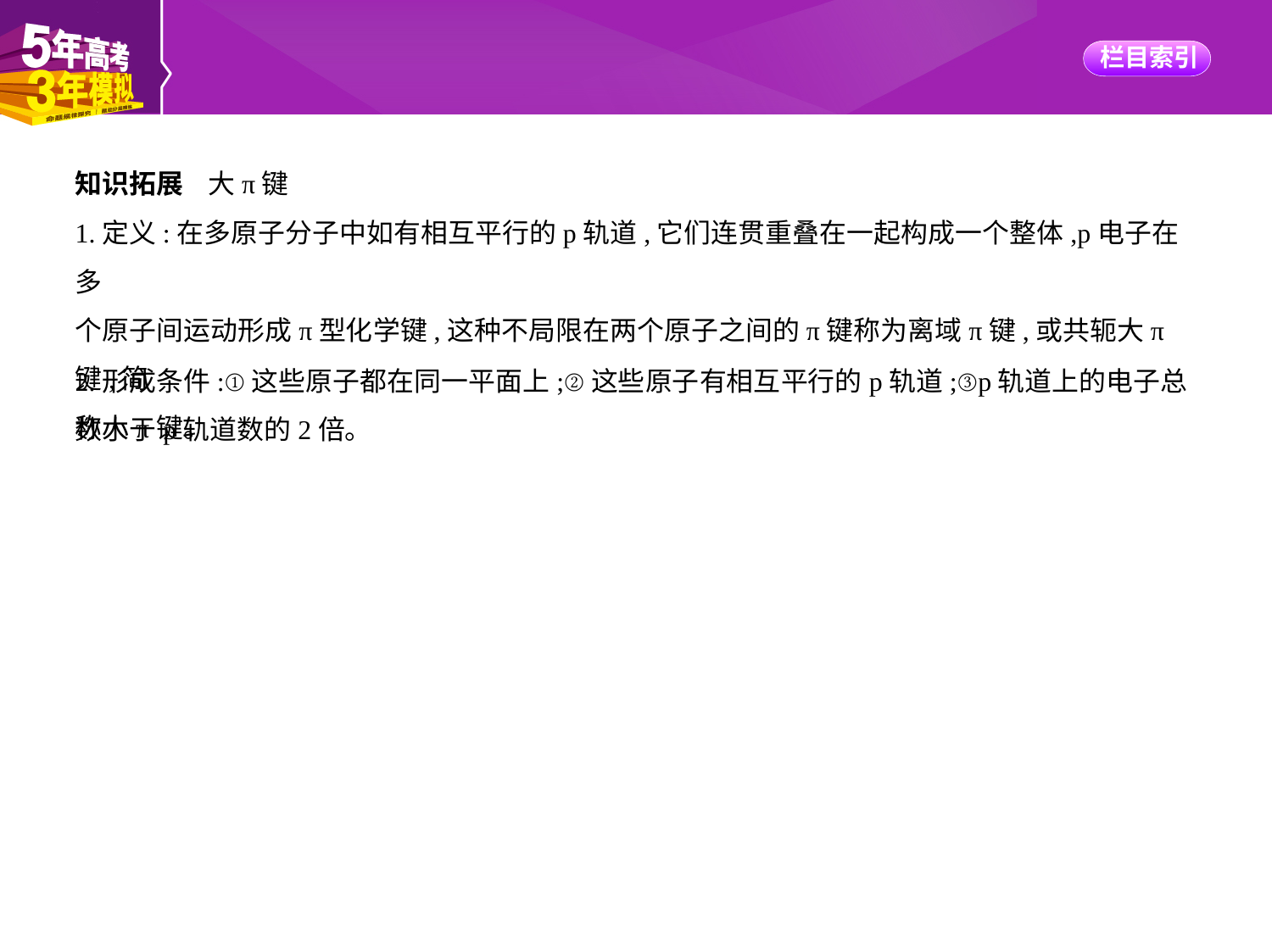

知识拓展    大π键
1.定义:在多原子分子中如有相互平行的p轨道,它们连贯重叠在一起构成一个整体,p电子在多
个原子间运动形成π型化学键,这种不局限在两个原子之间的π键称为离域π键,或共轭大π键,简
称大π键。
2.形成条件:①这些原子都在同一平面上;②这些原子有相互平行的p轨道;③p轨道上的电子总
数小于p轨道数的2倍。